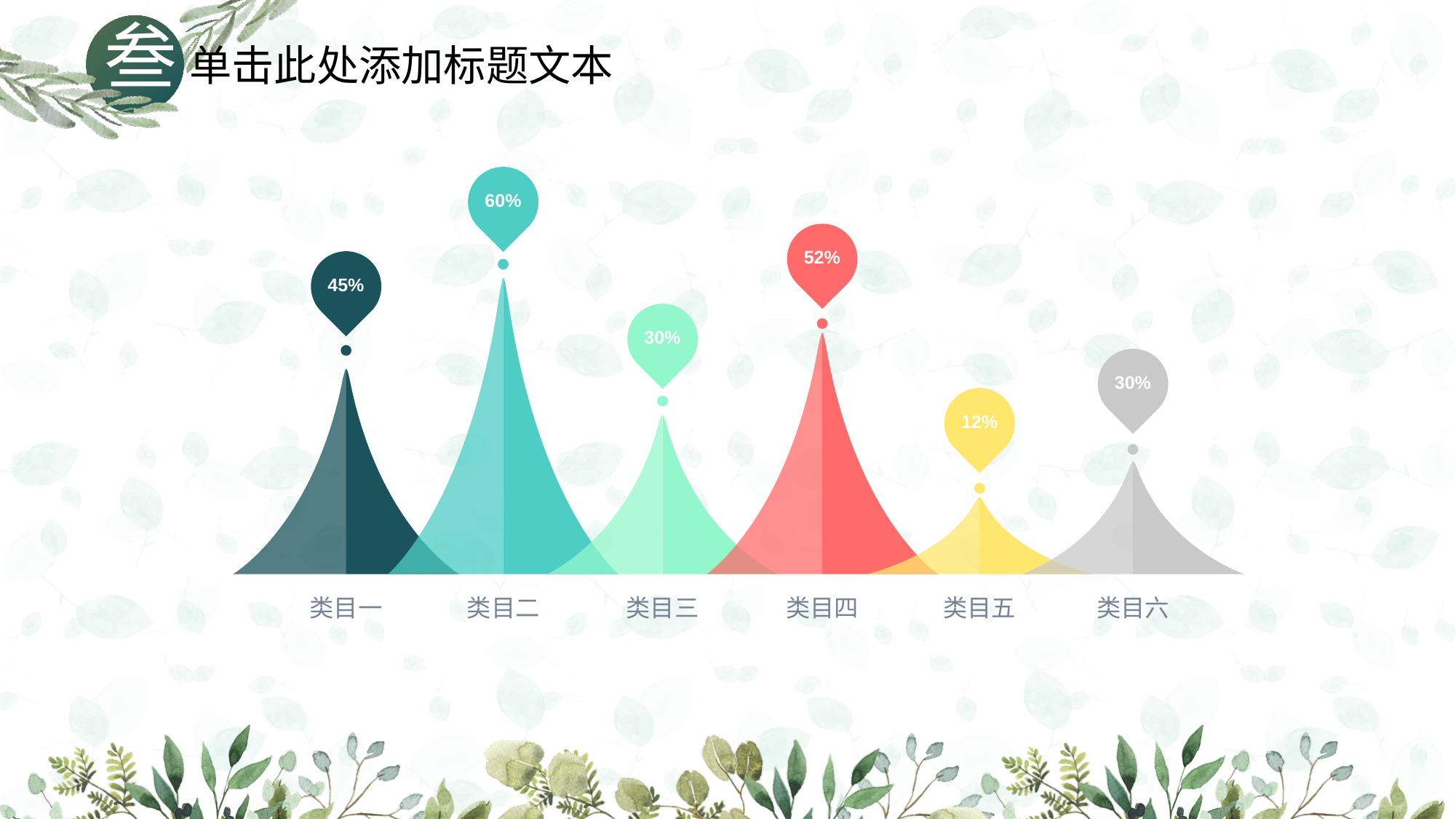

叁
单击此处添加标题文本

60%

52%

45%

30%

30%

12%

类目一
类目二
类目三
类目四
类目五
类目六